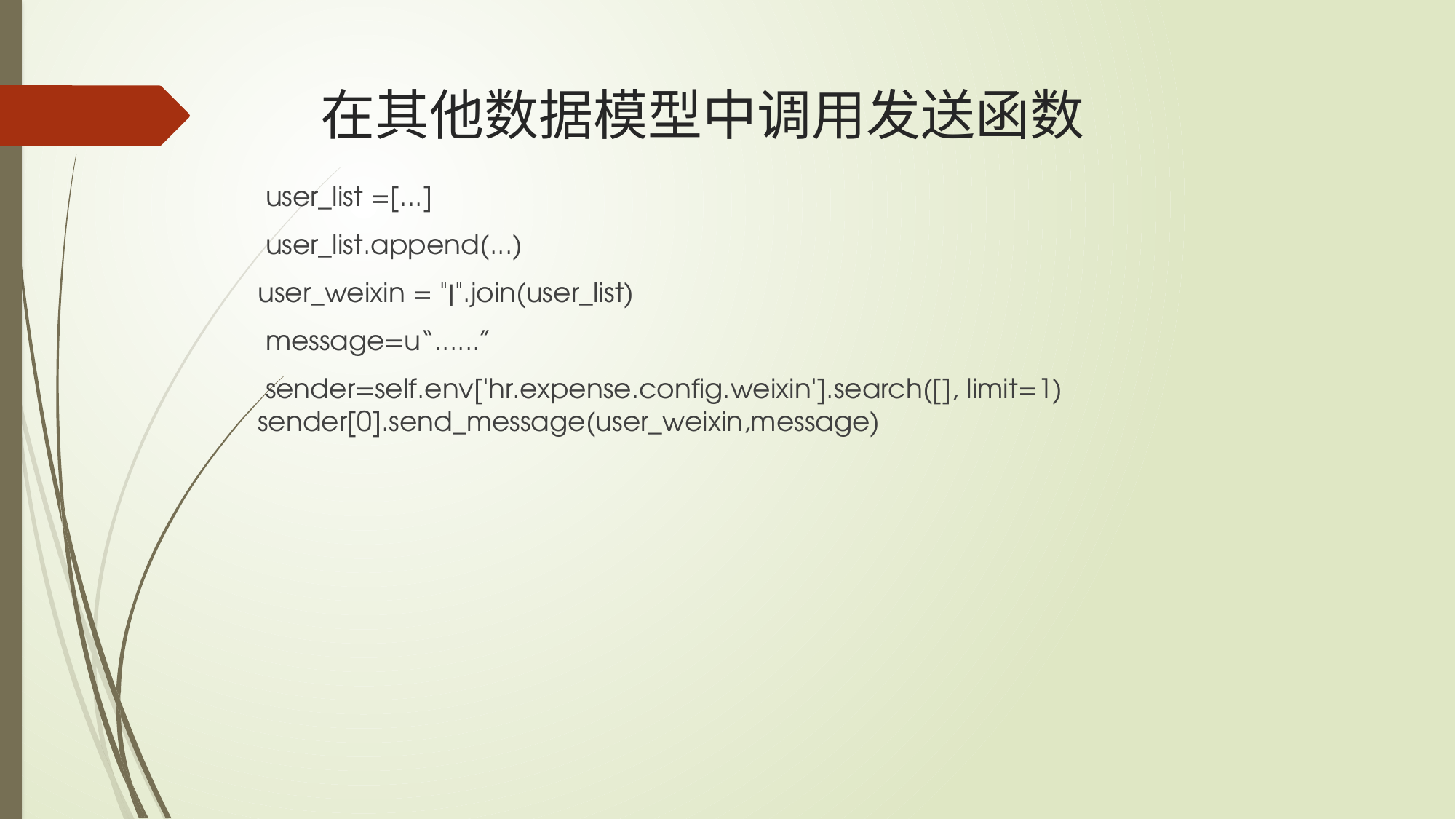

# 在其他数据模型中调用发送函数
 user_list =[...]
 user_list.append(...)
user_weixin = "|".join(user_list)
 message=u“......”
 sender=self.env['hr.expense.config.weixin'].search([], limit=1)                sender[0].send_message(user_weixin,message)